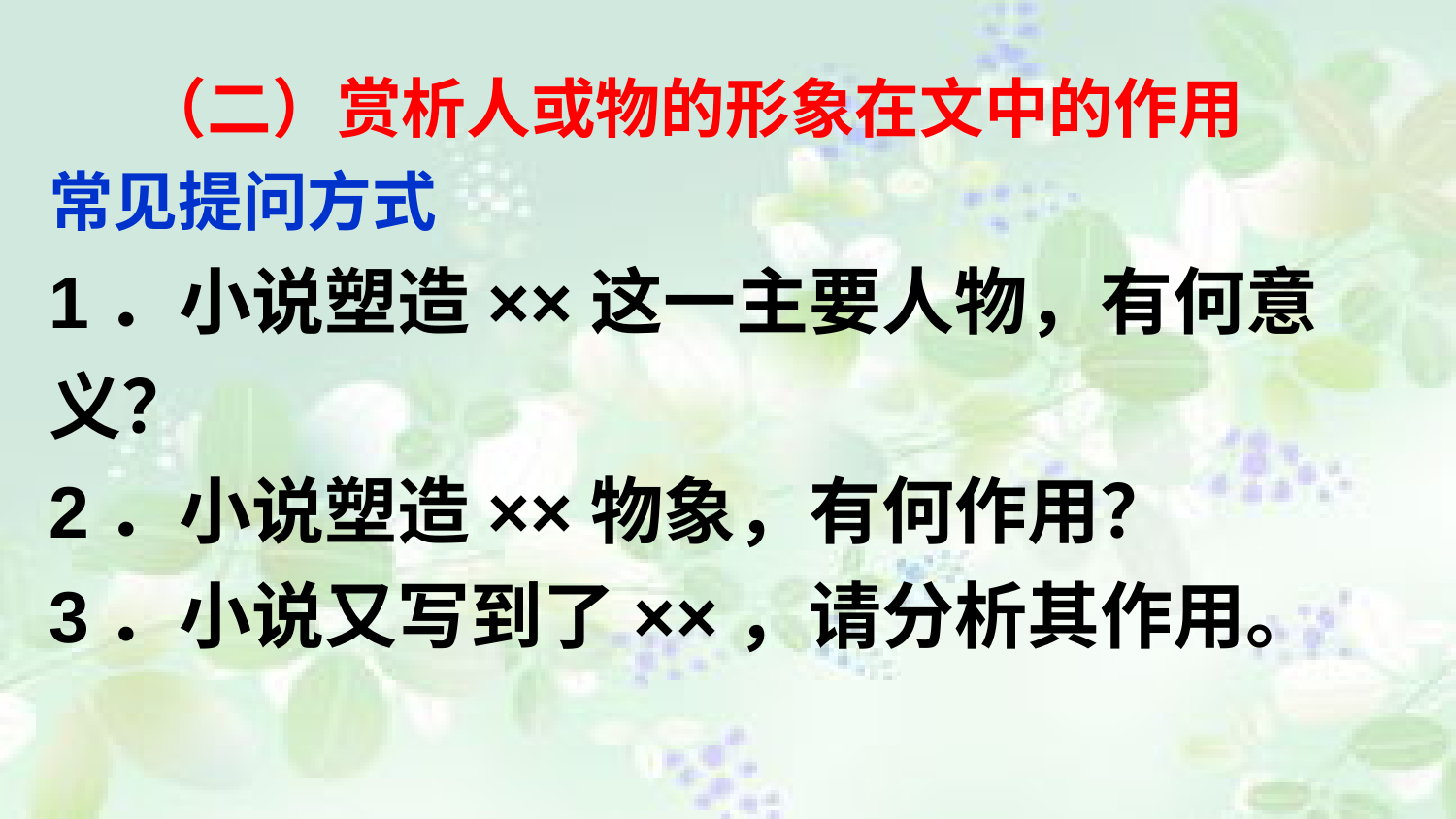

（二）赏析人或物的形象在文中的作用
常见提问方式
1．小说塑造××这一主要人物，有何意义？
2．小说塑造××物象，有何作用？
3．小说又写到了××，请分析其作用。